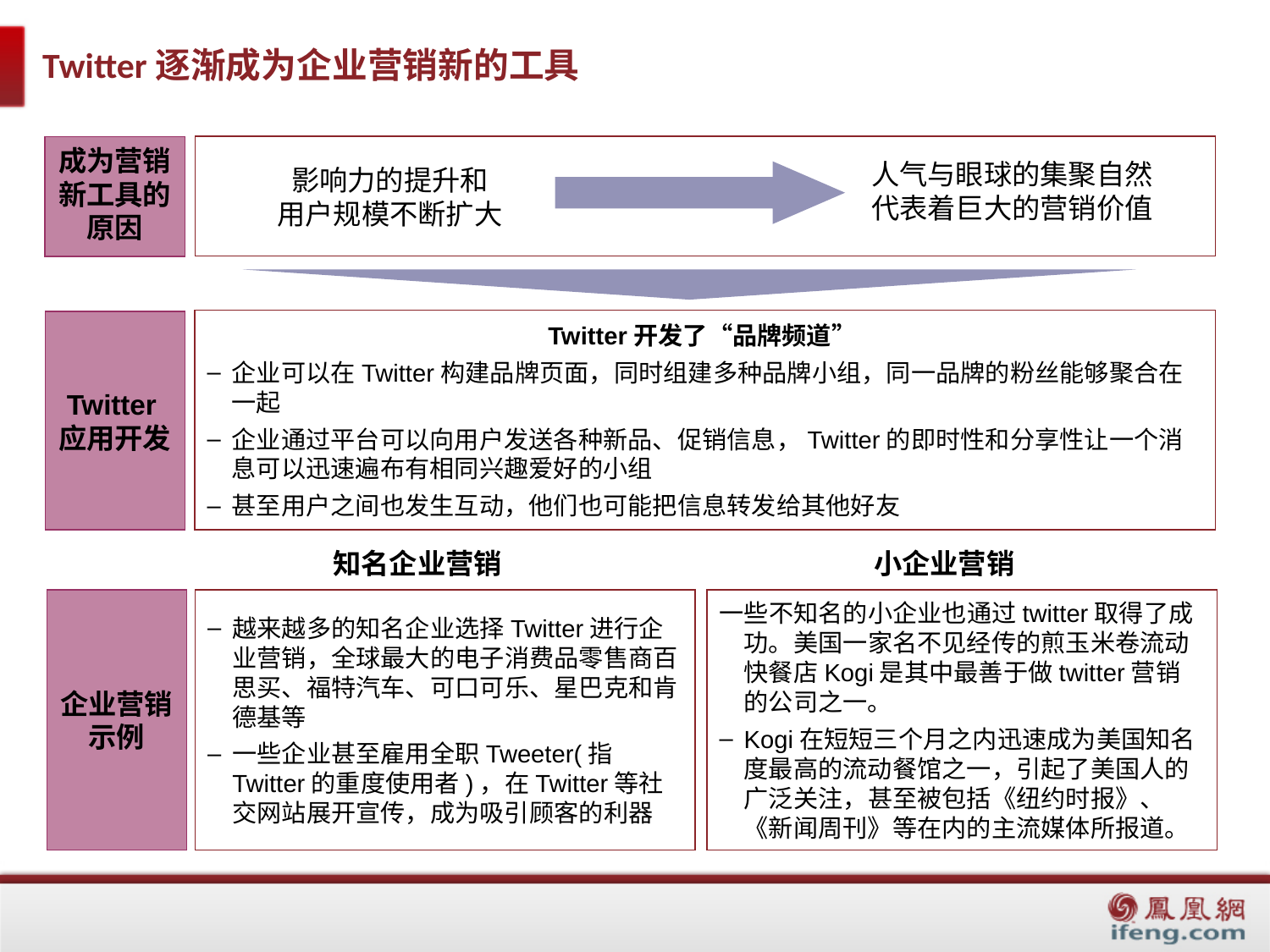

# Twitter逐渐成为企业营销新的工具

成为营销新工具的原因
人气与眼球的集聚自然代表着巨大的营销价值
影响力的提升和
用户规模不断扩大

Twitter开发了“品牌频道”
企业可以在Twitter构建品牌页面，同时组建多种品牌小组，同一品牌的粉丝能够聚合在一起
企业通过平台可以向用户发送各种新品、促销信息，Twitter的即时性和分享性让一个消息可以迅速遍布有相同兴趣爱好的小组
甚至用户之间也发生互动，他们也可能把信息转发给其他好友
Twitter应用开发
知名企业营销
小企业营销
企业营销示例
越来越多的知名企业选择Twitter进行企业营销，全球最大的电子消费品零售商百思买、福特汽车、可口可乐、星巴克和肯德基等
一些企业甚至雇用全职Tweeter(指Twitter的重度使用者)，在Twitter等社交网站展开宣传，成为吸引顾客的利器
一些不知名的小企业也通过twitter取得了成功。美国一家名不见经传的煎玉米卷流动快餐店Kogi是其中最善于做twitter营销的公司之一。
Kogi在短短三个月之内迅速成为美国知名度最高的流动餐馆之一，引起了美国人的广泛关注，甚至被包括《纽约时报》、《新闻周刊》等在内的主流媒体所报道。